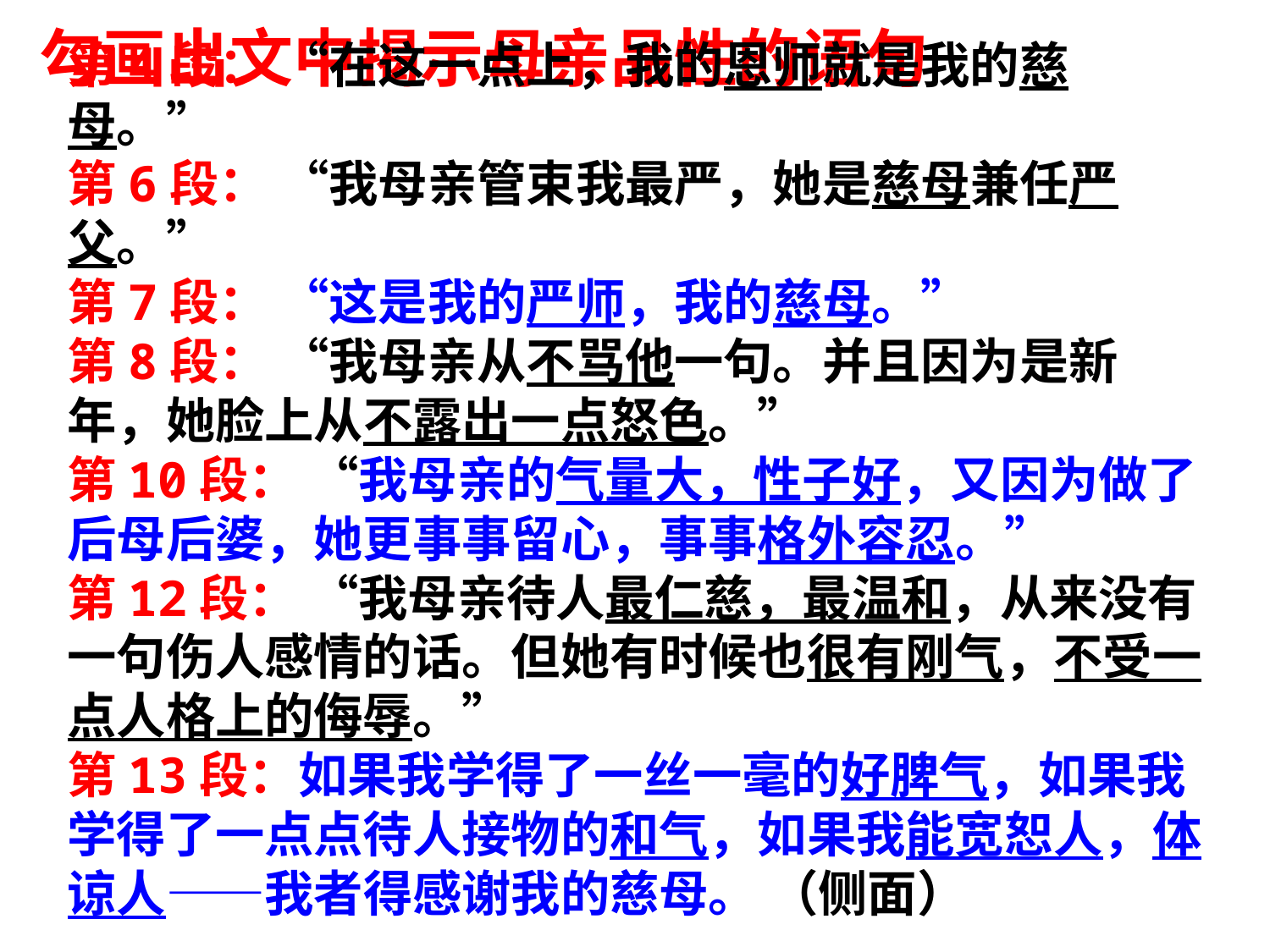

勾画出文中揭示母亲品性的语句
第4段： “在这一点上，我的恩师就是我的慈母。”
第6段： “我母亲管束我最严，她是慈母兼任严父。”
第7段： “这是我的严师，我的慈母。”
第8段： “我母亲从不骂他一句。并且因为是新年，她脸上从不露出一点怒色。”
第10段： “我母亲的气量大，性子好，又因为做了后母后婆，她更事事留心，事事格外容忍。”
第12段： “我母亲待人最仁慈，最温和，从来没有一句伤人感情的话。但她有时候也很有刚气，不受一点人格上的侮辱。”
第13段：如果我学得了一丝一毫的好脾气，如果我学得了一点点待人接物的和气，如果我能宽恕人，体谅人——我者得感谢我的慈母。 （侧面）